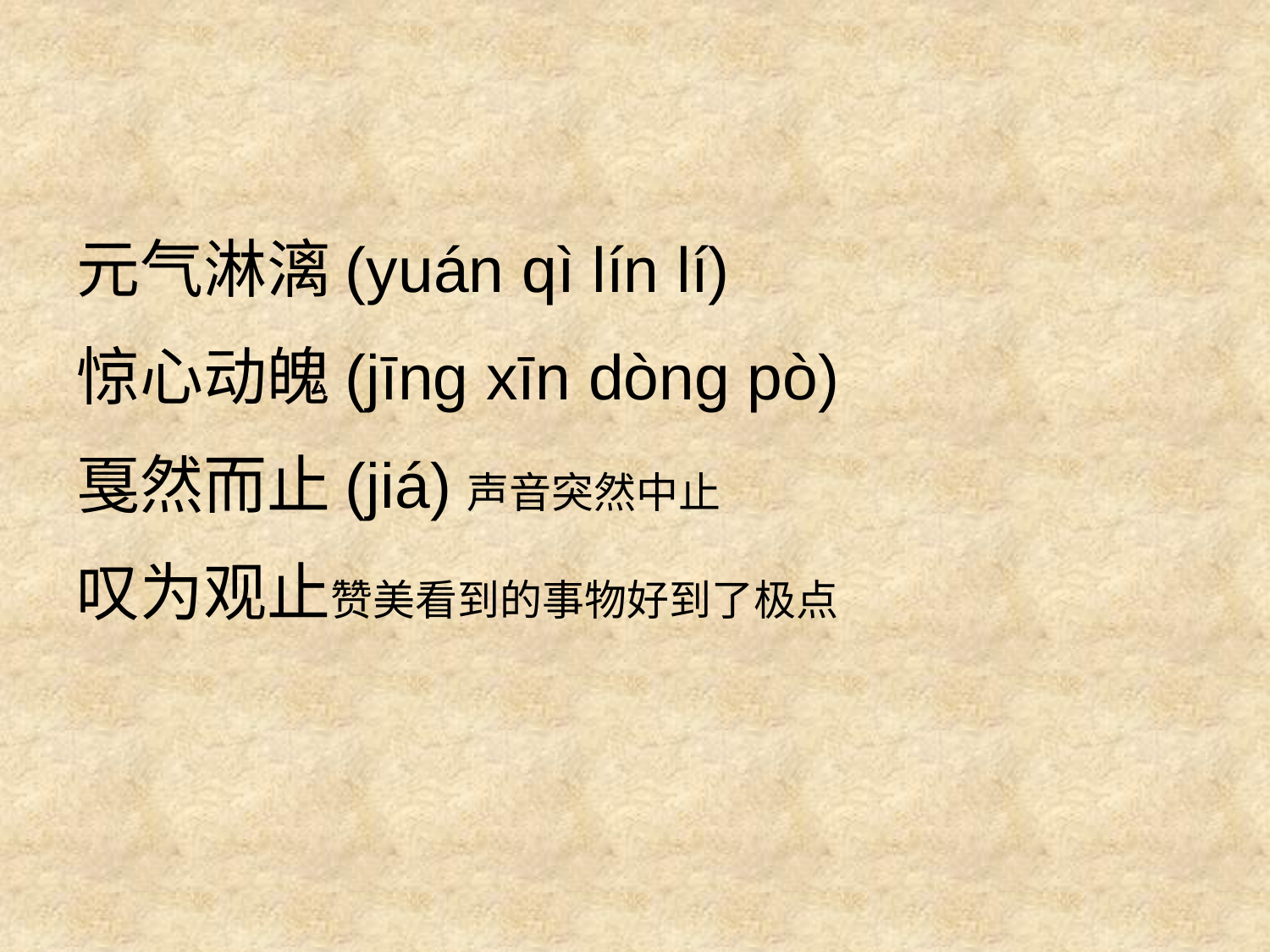

#
元气淋漓(yuán qì lín lí)
惊心动魄(jīng xīn dòng pò)
戛然而止(jiá)声音突然中止
叹为观止赞美看到的事物好到了极点